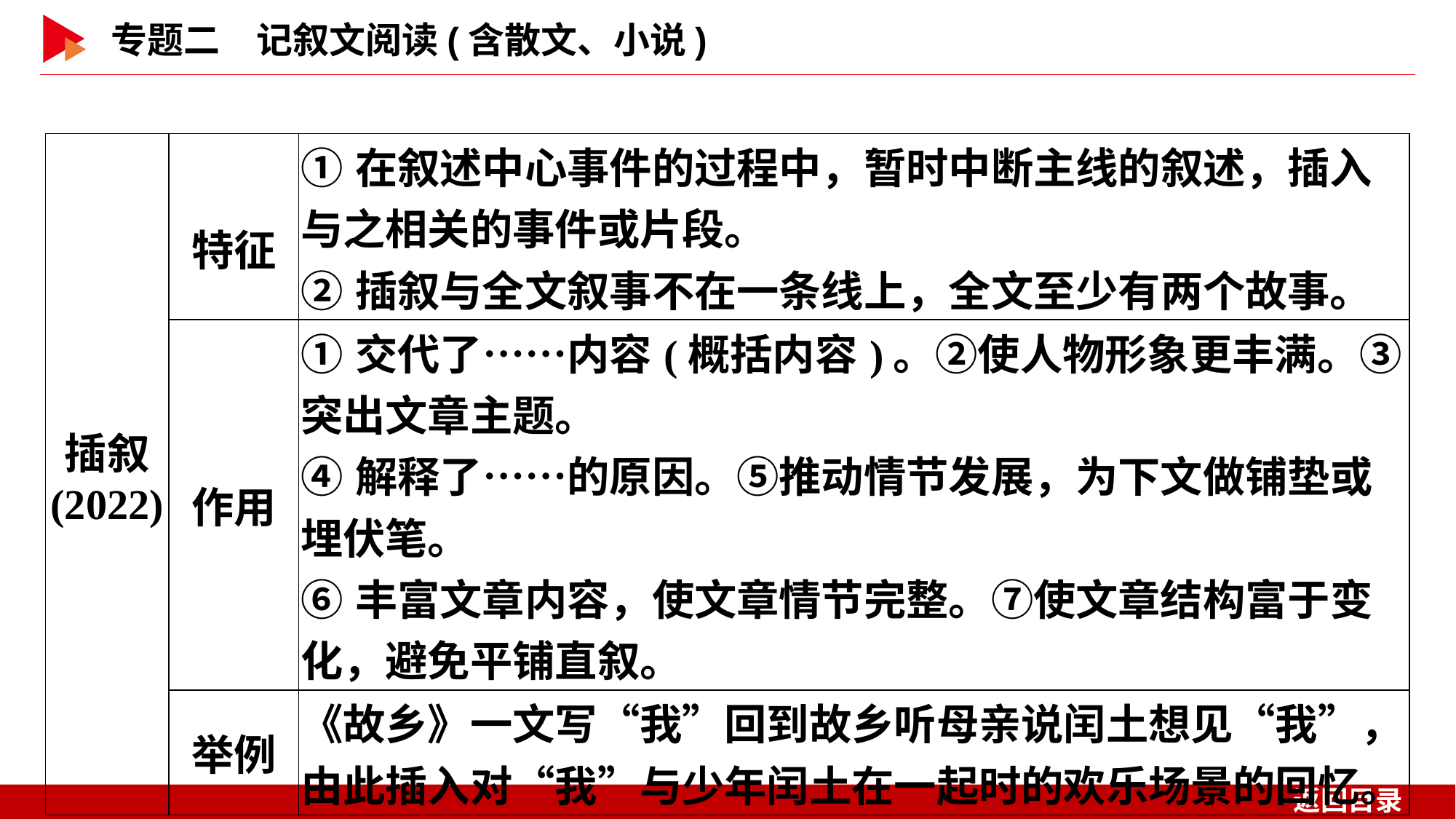

| 插叙 (2022) | 特征 | ①在叙述中心事件的过程中，暂时中断主线的叙述，插入与之相关的事件或片段。 ②插叙与全文叙事不在一条线上，全文至少有两个故事。 |
| --- | --- | --- |
|  | 作用 | ①交代了……内容(概括内容)。②使人物形象更丰满。③突出文章主题。 ④解释了……的原因。⑤推动情节发展，为下文做铺垫或埋伏笔。 ⑥丰富文章内容，使文章情节完整。⑦使文章结构富于变化，避免平铺直叙。 |
|  | 举例 | 《故乡》一文写“我”回到故乡听母亲说闰土想见“我”，由此插入对“我”与少年闰土在一起时的欢乐场景的回忆。 |